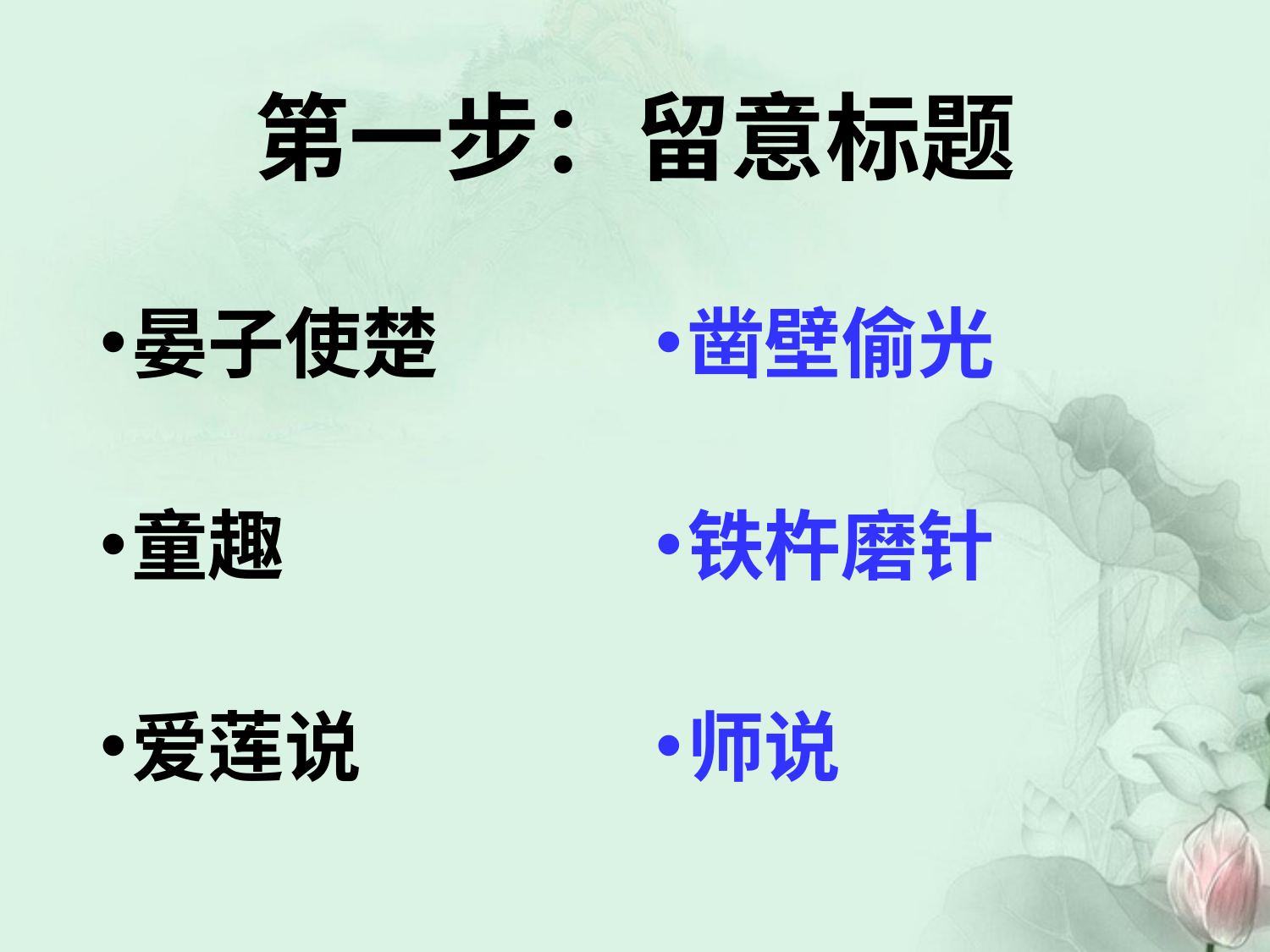

# 第一步：留意标题
晏子使楚
童趣
爱莲说

凿壁偷光
铁杵磨针
师说